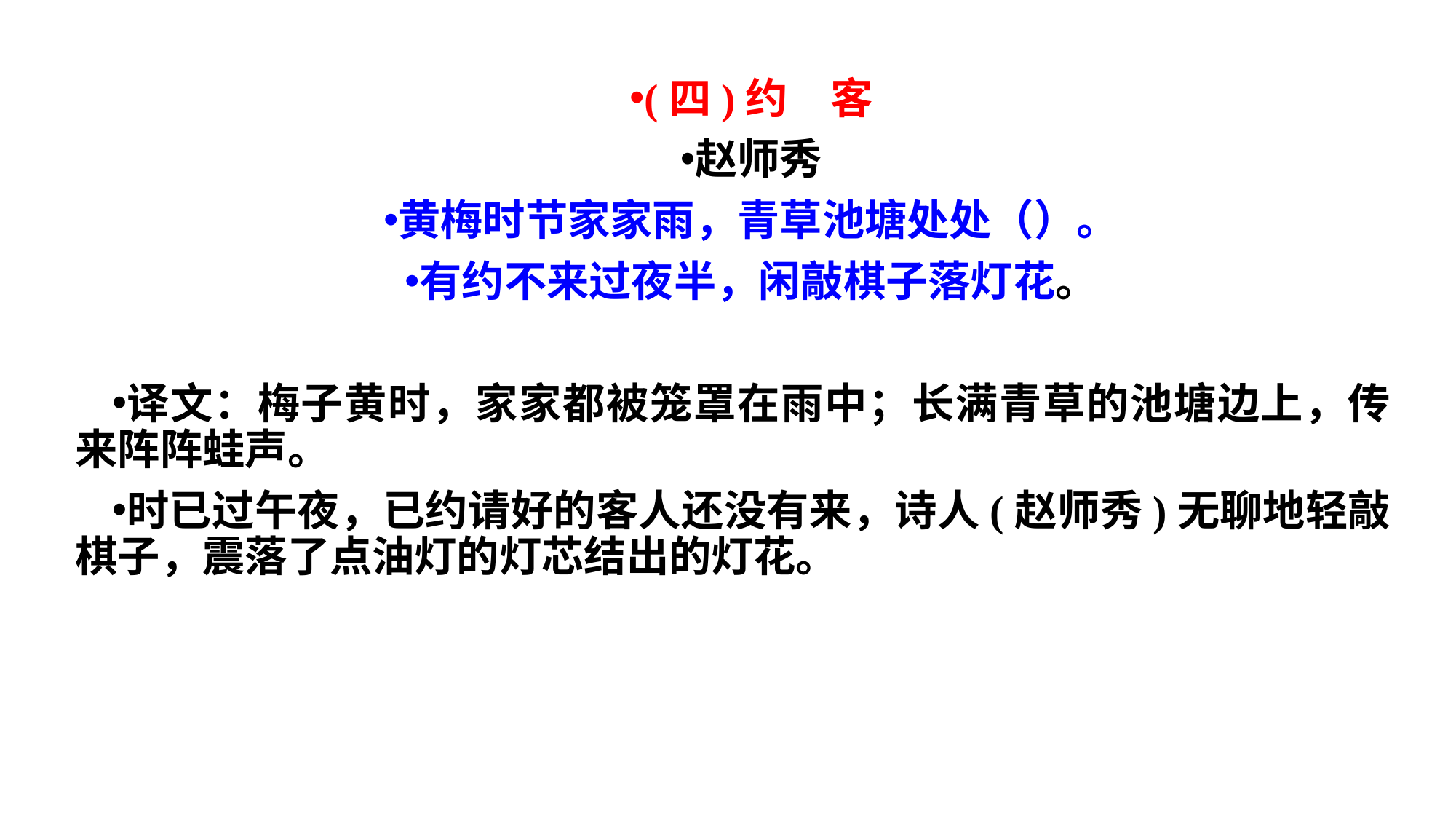

(四)约　客
赵师秀
黄梅时节家家雨，青草池塘处处（）。
有约不来过夜半，闲敲棋子落灯花。

译文：梅子黄时，家家都被笼罩在雨中；长满青草的池塘边上，传来阵阵蛙声。
时已过午夜，已约请好的客人还没有来，诗人(赵师秀)无聊地轻敲棋子，震落了点油灯的灯芯结出的灯花。